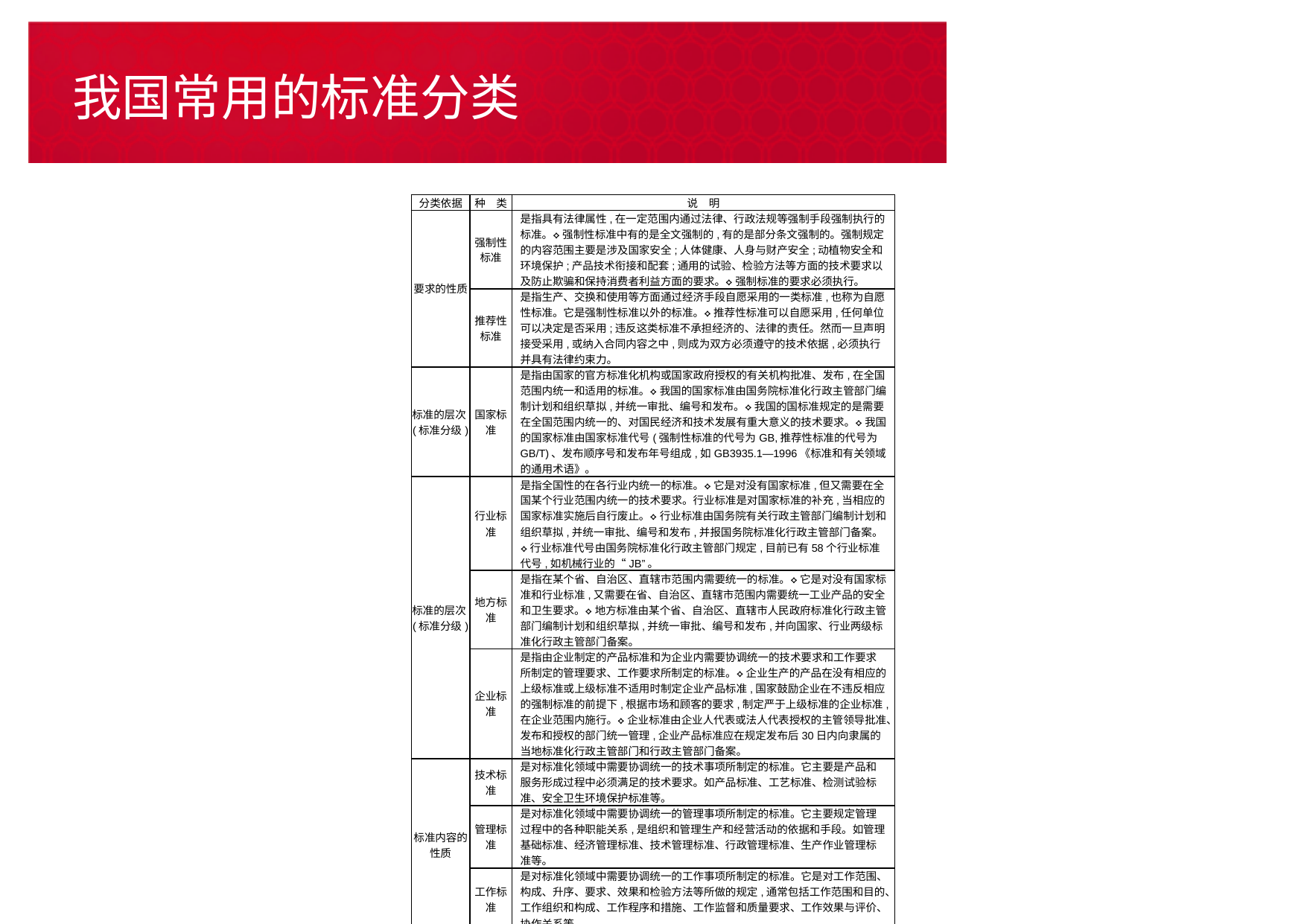

# 我国常用的标准分类
| 分类依据 | 种　类 | 说　明 |
| --- | --- | --- |
| 要求的性质 | 强制性标准 | 是指具有法律属性,在一定范围内通过法律、行政法规等强制手段强制执行的标准。⟡ 强制性标准中有的是全文强制的,有的是部分条文强制的。强制规定的内容范围主要是涉及国家安全;人体健康、人身与财产安全;动植物安全和环境保护;产品技术衔接和配套;通用的试验、检验方法等方面的技术要求以及防止欺骗和保持消费者利益方面的要求。⟡ 强制标准的要求必须执行。 |
|  | 推荐性标准 | 是指生产、交换和使用等方面通过经济手段自愿采用的一类标准,也称为自愿性标准。它是强制性标准以外的标准。⟡ 推荐性标准可以自愿采用,任何单位可以决定是否采用;违反这类标准不承担经济的、法律的责任。然而一旦声明接受采用,或纳入合同内容之中,则成为双方必须遵守的技术依据,必须执行并具有法律约束力。 |
| 标准的层次(标准分级) | 国家标准 | 是指由国家的官方标准化机构或国家政府授权的有关机构批准、发布,在全国范围内统一和适用的标准。⟡ 我国的国家标准由国务院标准化行政主管部门编制计划和组织草拟,并统一审批、编号和发布。⟡ 我国的国标准规定的是需要在全国范围内统一的、对国民经济和技术发展有重大意义的技术要求。⟡ 我国的国家标准由国家标准代号(强制性标准的代号为GB,推荐性标准的代号为GB/T)、发布顺序号和发布年号组成,如GB3935.1—1996《标准和有关领域的通用术语》。 |
| 标准的层次(标准分级) | 行业标准 | 是指全国性的在各行业内统一的标准。⟡ 它是对没有国家标准,但又需要在全国某个行业范围内统一的技术要求。行业标准是对国家标准的补充,当相应的国家标准实施后自行废止。⟡ 行业标准由国务院有关行政主管部门编制计划和组织草拟,并统一审批、编号和发布,并报国务院标准化行政主管部门备案。⟡ 行业标准代号由国务院标准化行政主管部门规定,目前已有58个行业标准代号,如机械行业的“JB”。 |
|  | 地方标准 | 是指在某个省、自治区、直辖市范围内需要统一的标准。⟡ 它是对没有国家标准和行业标准,又需要在省、自治区、直辖市范围内需要统一工业产品的安全和卫生要求。⟡ 地方标准由某个省、自治区、直辖市人民政府标准化行政主管部门编制计划和组织草拟,并统一审批、编号和发布,并向国家、行业两级标准化行政主管部门备案。 |
|  | 企业标准 | 是指由企业制定的产品标准和为企业内需要协调统一的技术要求和工作要求所制定的管理要求、工作要求所制定的标准。⟡ 企业生产的产品在没有相应的上级标准或上级标准不适用时制定企业产品标准,国家鼓励企业在不违反相应的强制标准的前提下,根据市场和顾客的要求,制定严于上级标准的企业标准,在企业范围内施行。⟡ 企业标准由企业人代表或法人代表授权的主管领导批准、发布和授权的部门统一管理,企业产品标准应在规定发布后30日内向隶属的当地标准化行政主管部门和行政主管部门备案。 |
| 标准内容的性质 | 技术标准 | 是对标准化领域中需要协调统一的技术事项所制定的标准。它主要是产品和服务形成过程中必须满足的技术要求。如产品标准、工艺标准、检测试验标准、安全卫生环境保护标准等。 |
|  | 管理标准 | 是对标准化领域中需要协调统一的管理事项所制定的标准。它主要规定管理过程中的各种职能关系,是组织和管理生产和经营活动的依据和手段。如管理基础标准、经济管理标准、技术管理标准、行政管理标准、生产作业管理标准等。 |
|  | 工作标准 | 是对标准化领域中需要协调统一的工作事项所制定的标准。它是对工作范围、构成、升序、要求、效果和检验方法等所做的规定,通常包括工作范围和目的、工作组织和构成、工作程序和措施、工作监督和质量要求、工作效果与评价、协作关系等。 |
| 标准规定的内容 | 根据标准规定的内容,可以分为:⟡ 基础标准　　　　　　　　　⟡ 卫生标准⟡ 产品标准　　　　　　　　　⟡ 环境保护标准⟡ 方法标准　　　　　　　　　⟡ 管理标准⟡ 安全标准 |  |